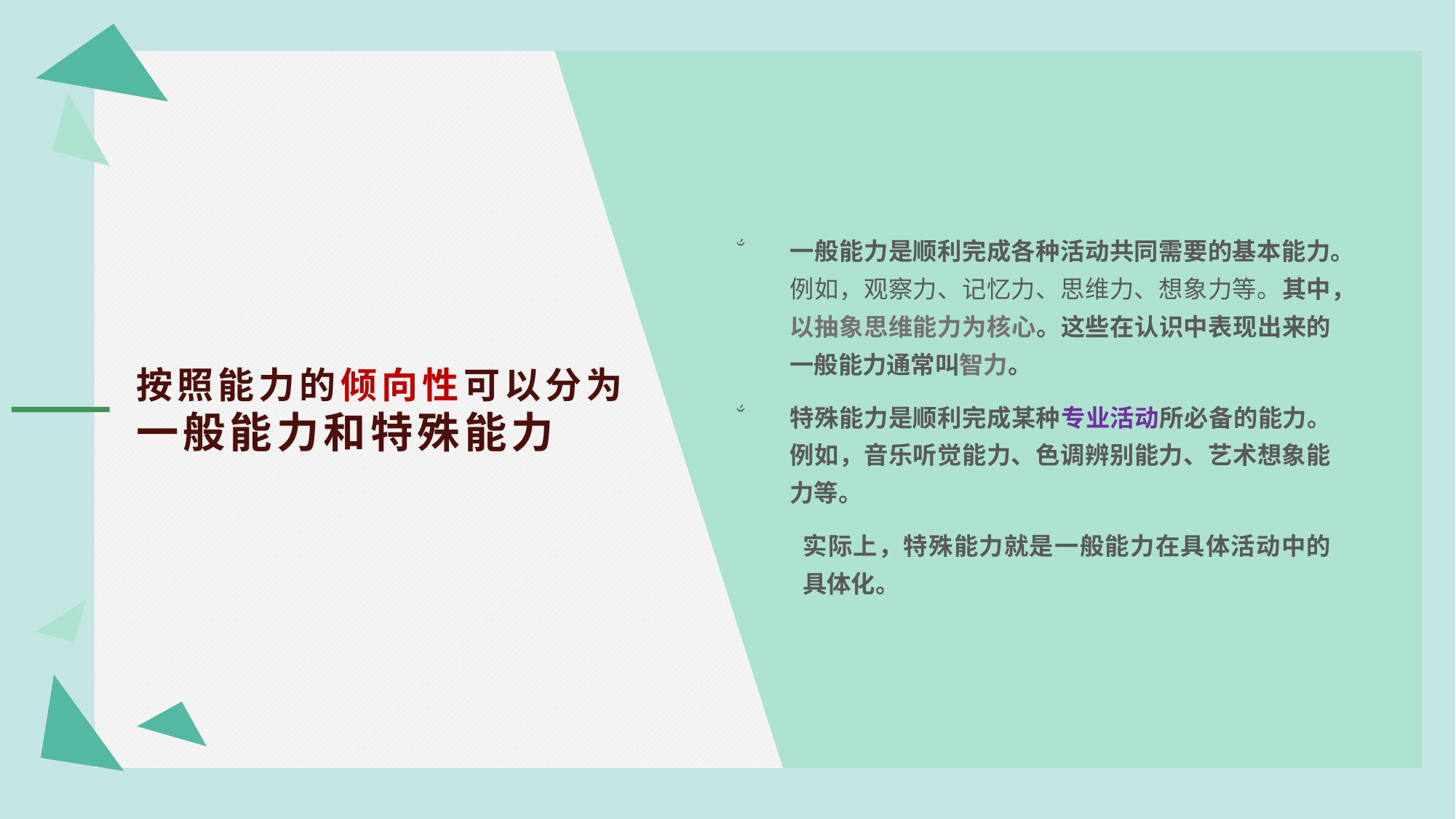

一般能力是顺利完成各种活动共同需要的基本能力。例如，观察力、记忆力、思维力、想象力等。其中，以抽象思维能力为核心。这些在认识中表现出来的一般能力通常叫智力。
特殊能力是顺利完成某种专业活动所必备的能力。例如，音乐听觉能力、色调辨别能力、艺术想象能力等。
实际上，特殊能力就是一般能力在具体活动中的具体化。
按照能力的倾向性可以分为一般能力和特殊能力